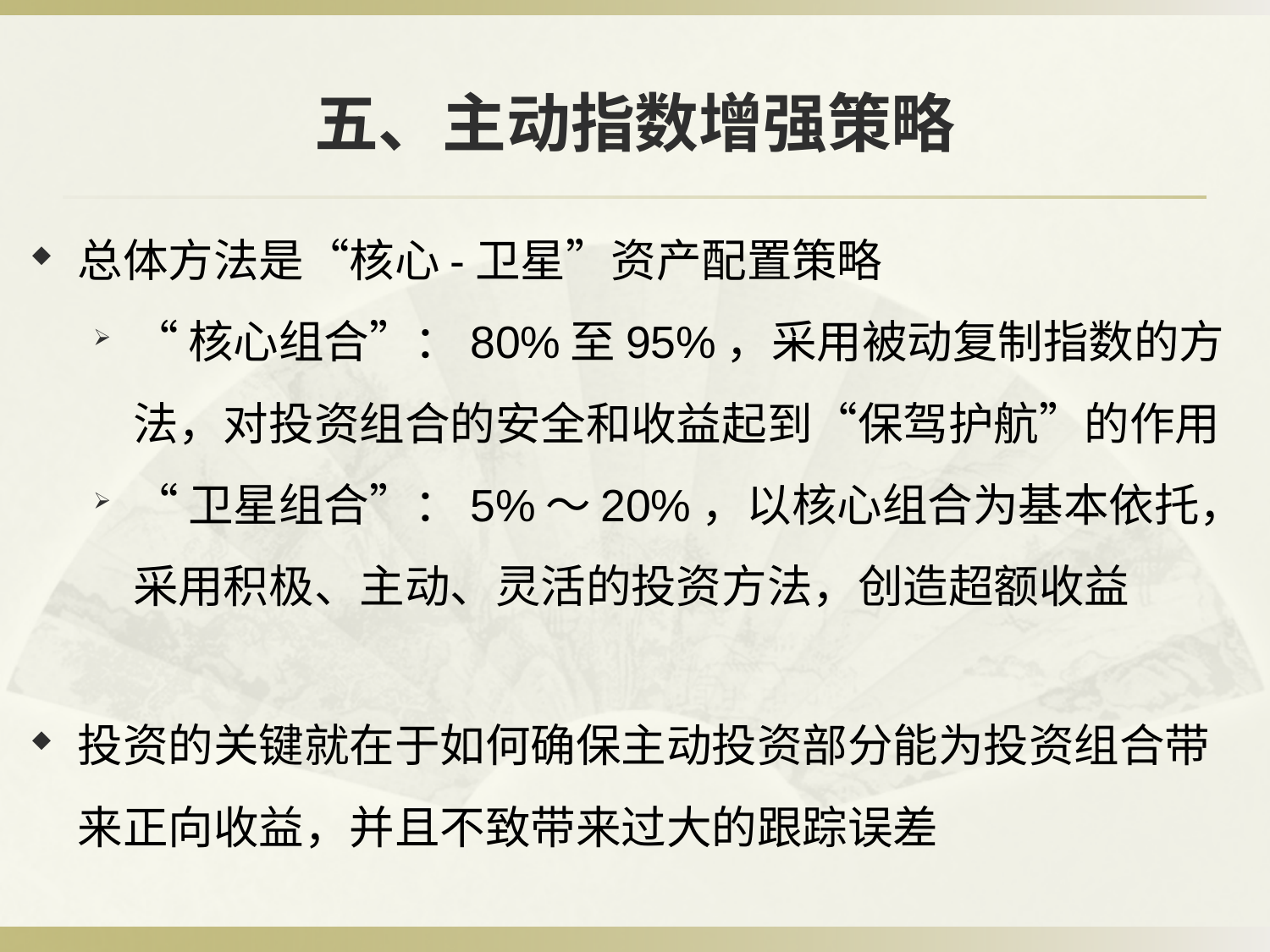

# 五、主动指数增强策略
总体方法是“核心-卫星”资产配置策略
“核心组合”：80%至95%，采用被动复制指数的方法，对投资组合的安全和收益起到“保驾护航”的作用
“卫星组合”：5%～20%，以核心组合为基本依托，采用积极、主动、灵活的投资方法，创造超额收益

投资的关键就在于如何确保主动投资部分能为投资组合带来正向收益，并且不致带来过大的跟踪误差